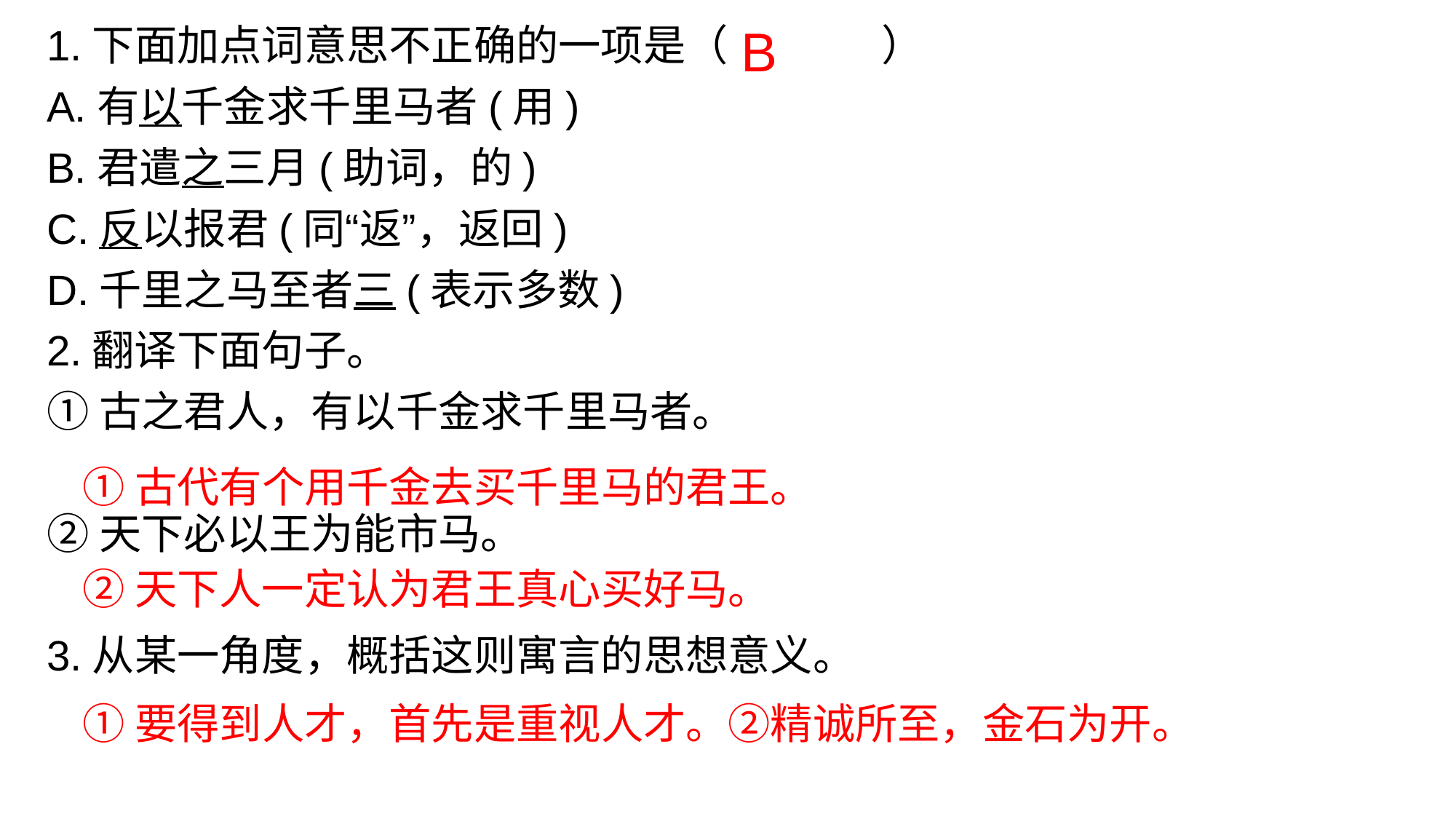

B
1.下面加点词意思不正确的一项是（             ）
A.有以千金求千里马者(用)
B.君遣之三月(助词，的)
C.反以报君(同“返”，返回)
D.千里之马至者三(表示多数)
2.翻译下面句子。
①古之君人，有以千金求千里马者。

②天下必以王为能市马。

3.从某一角度，概括这则寓言的思想意义。
①古代有个用千金去买千里马的君王。

②天下人一定认为君王真心买好马。

①要得到人才，首先是重视人才。②精诚所至，金石为开。